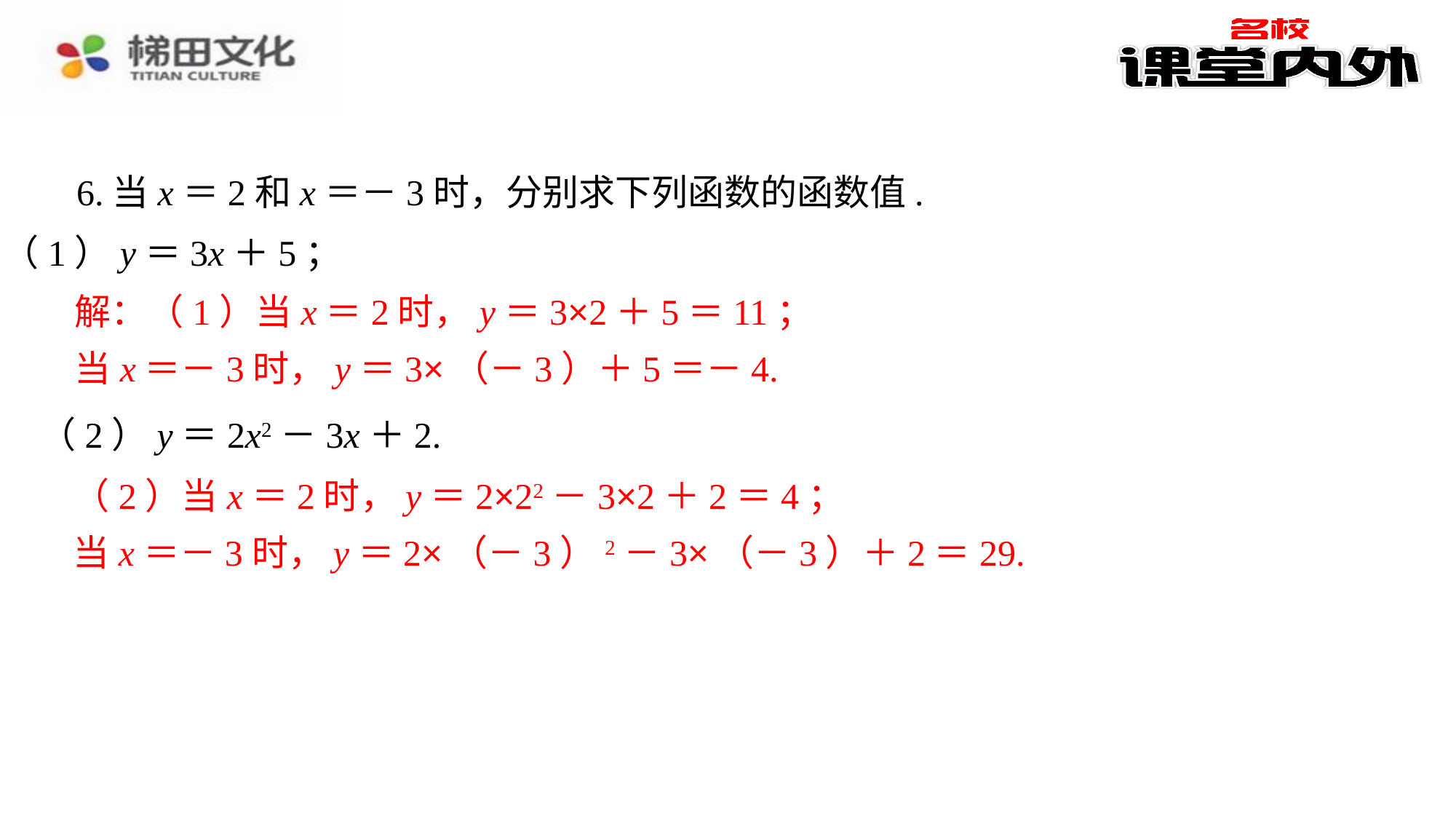

6.当x＝2和x＝－3时，分别求下列函数的函数值.
（1）y＝3x＋5；
解：（1）当x＝2时，y＝3×2＋5＝11；⁠
当x＝－3时，y＝3×（－3）＋5＝－4.⁠
（2）当x＝2时，y＝2×22－3×2＋2＝4；⁠
当x＝－3时，y＝2×（－3）2－3×（－3）＋2＝29.⁠
解：（1）当x＝2时，y＝3×2＋5＝11；
当x＝－3时，y＝3×（－3）＋5＝－4.
（2）y＝2x2－3x＋2.
（2）当x＝2时，y＝2×22－3×2＋2＝4；
当x＝－3时，y＝2×（－3）2－3×（－3）＋2＝29.